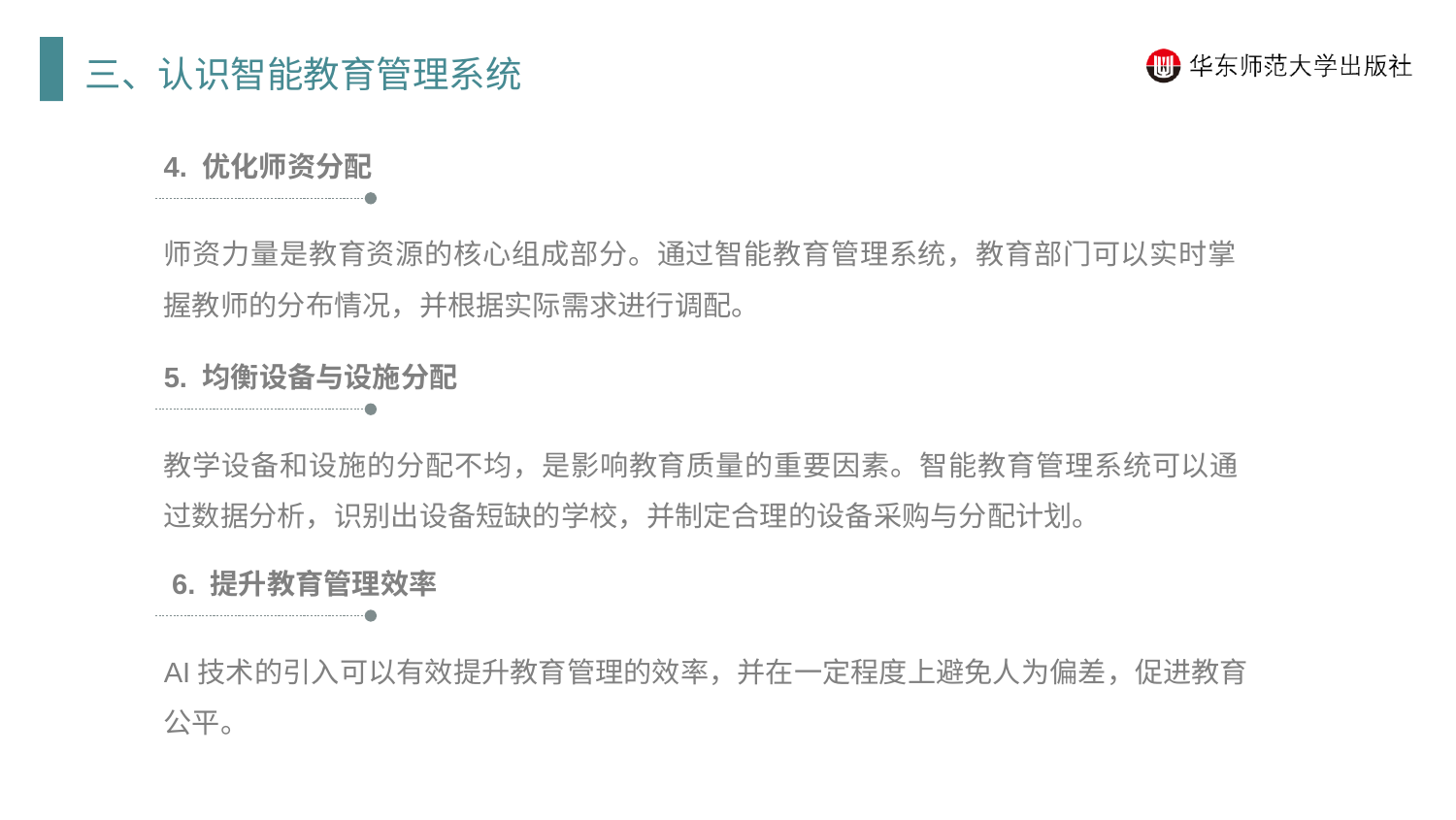

三、认识智能教育管理系统
4. 优化师资分配
师资力量是教育资源的核心组成部分。通过智能教育管理系统，教育部门可以实时掌握教师的分布情况，并根据实际需求进行调配。
5. 均衡设备与设施分配
教学设备和设施的分配不均，是影响教育质量的重要因素。智能教育管理系统可以通过数据分析，识别出设备短缺的学校，并制定合理的设备采购与分配计划。
 6. 提升教育管理效率
AI技术的引入可以有效提升教育管理的效率，并在一定程度上避免人为偏差，促进教育公平。